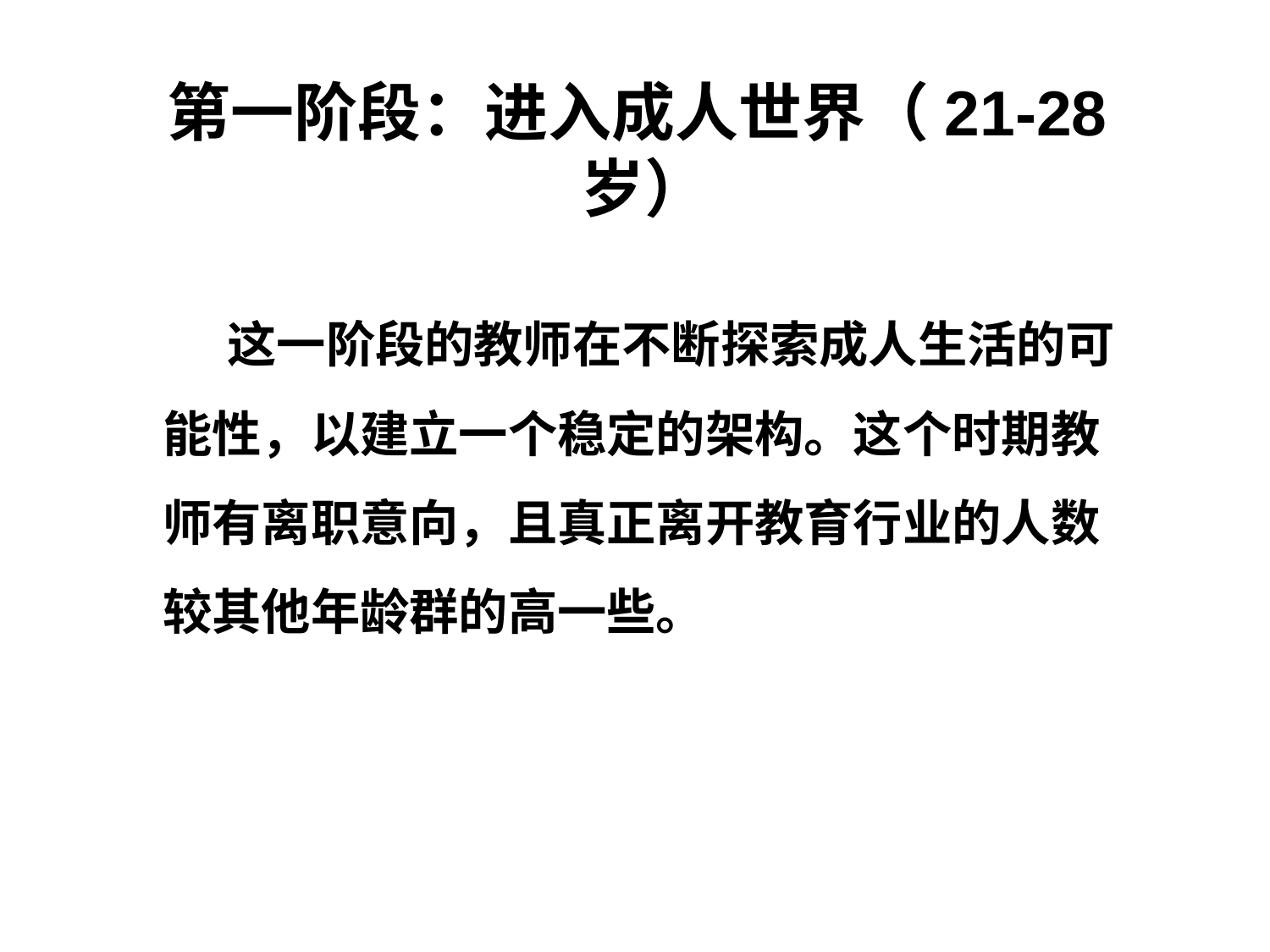

第一阶段：进入成人世界（21-28岁）
    这一阶段的教师在不断探索成人生活的可能性，以建立一个稳定的架构。这个时期教师有离职意向，且真正离开教育行业的人数较其他年龄群的高一些。